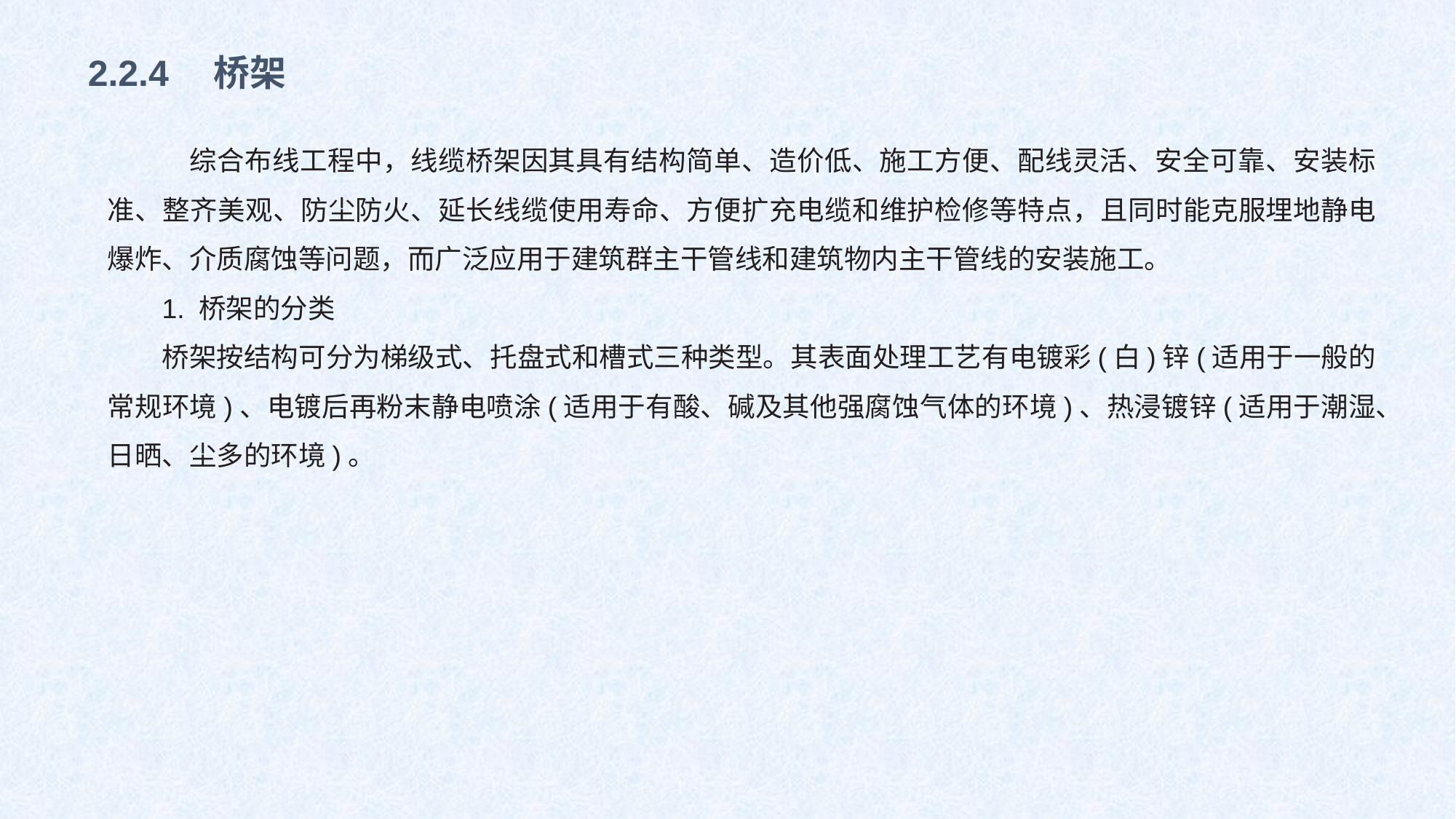

2.2.4　桥架
　综合布线工程中，线缆桥架因其具有结构简单、造价低、施工方便、配线灵活、安全可靠、安装标准、整齐美观、防尘防火、延长线缆使用寿命、方便扩充电缆和维护检修等特点，且同时能克服埋地静电爆炸、介质腐蚀等问题，而广泛应用于建筑群主干管线和建筑物内主干管线的安装施工。
1. 桥架的分类
桥架按结构可分为梯级式、托盘式和槽式三种类型。其表面处理工艺有电镀彩(白)锌(适用于一般的常规环境)、电镀后再粉末静电喷涂(适用于有酸、碱及其他强腐蚀气体的环境)、热浸镀锌(适用于潮湿、日晒、尘多的环境)。